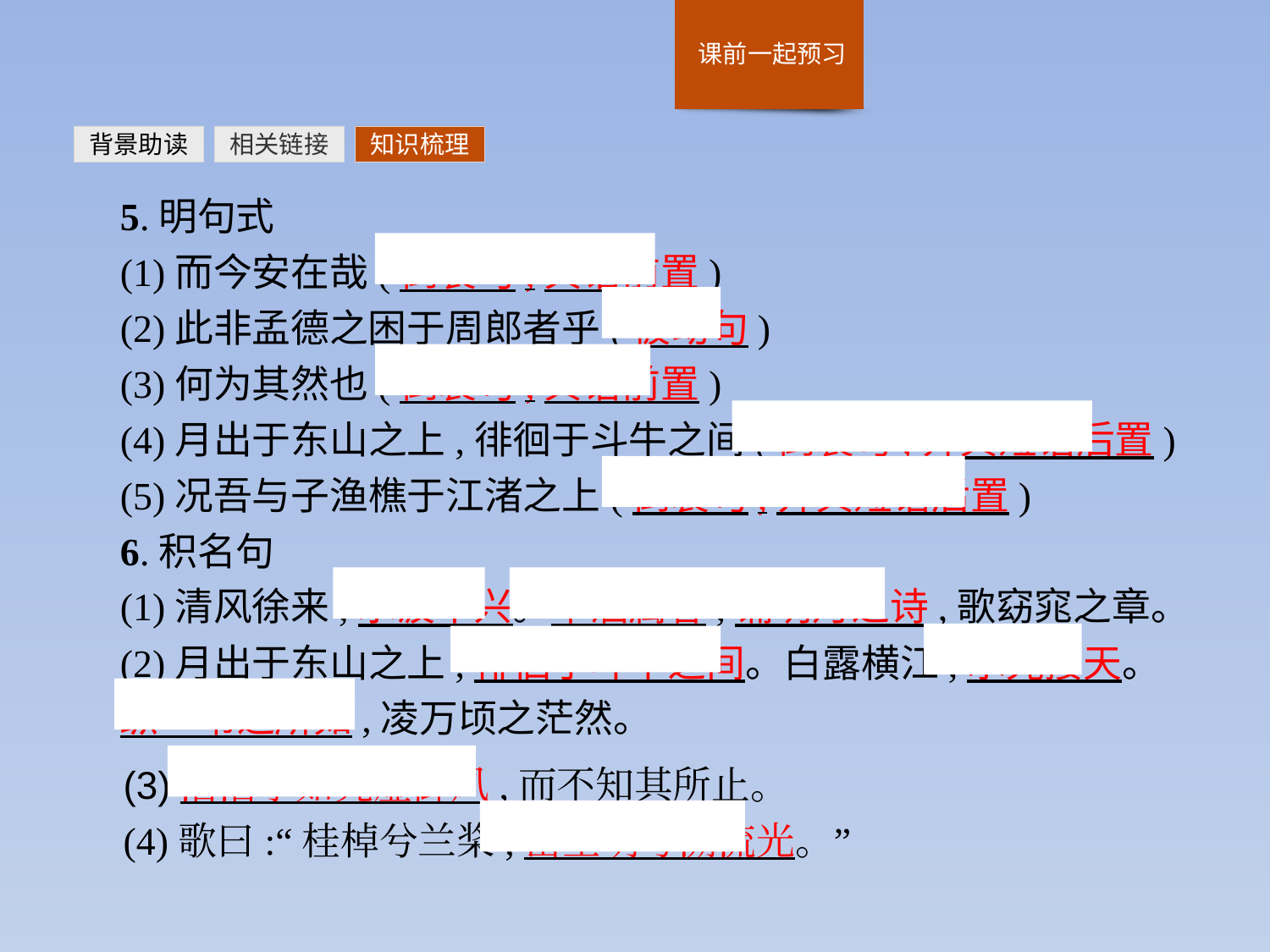

背景助读
相关链接
知识梳理
5.明句式
(1)而今安在哉(倒装句,宾语前置)
(2)此非孟德之困于周郎者乎(被动句)
(3)何为其然也(倒装句,宾语前置)
(4)月出于东山之上,徘徊于斗牛之间(倒装句,介宾短语后置)
(5)况吾与子渔樵于江渚之上(倒装句,介宾短语后置)
6.积名句
(1)清风徐来,水波不兴。举酒属客,诵明月之诗,歌窈窕之章。
(2)月出于东山之上,徘徊于斗牛之间。白露横江,水光接天。
纵一苇之所如,凌万顷之茫然。

(3)浩浩乎如凭虚御风,而不知其所止。
(4)歌曰:“桂棹兮兰桨,击空明兮溯流光。”